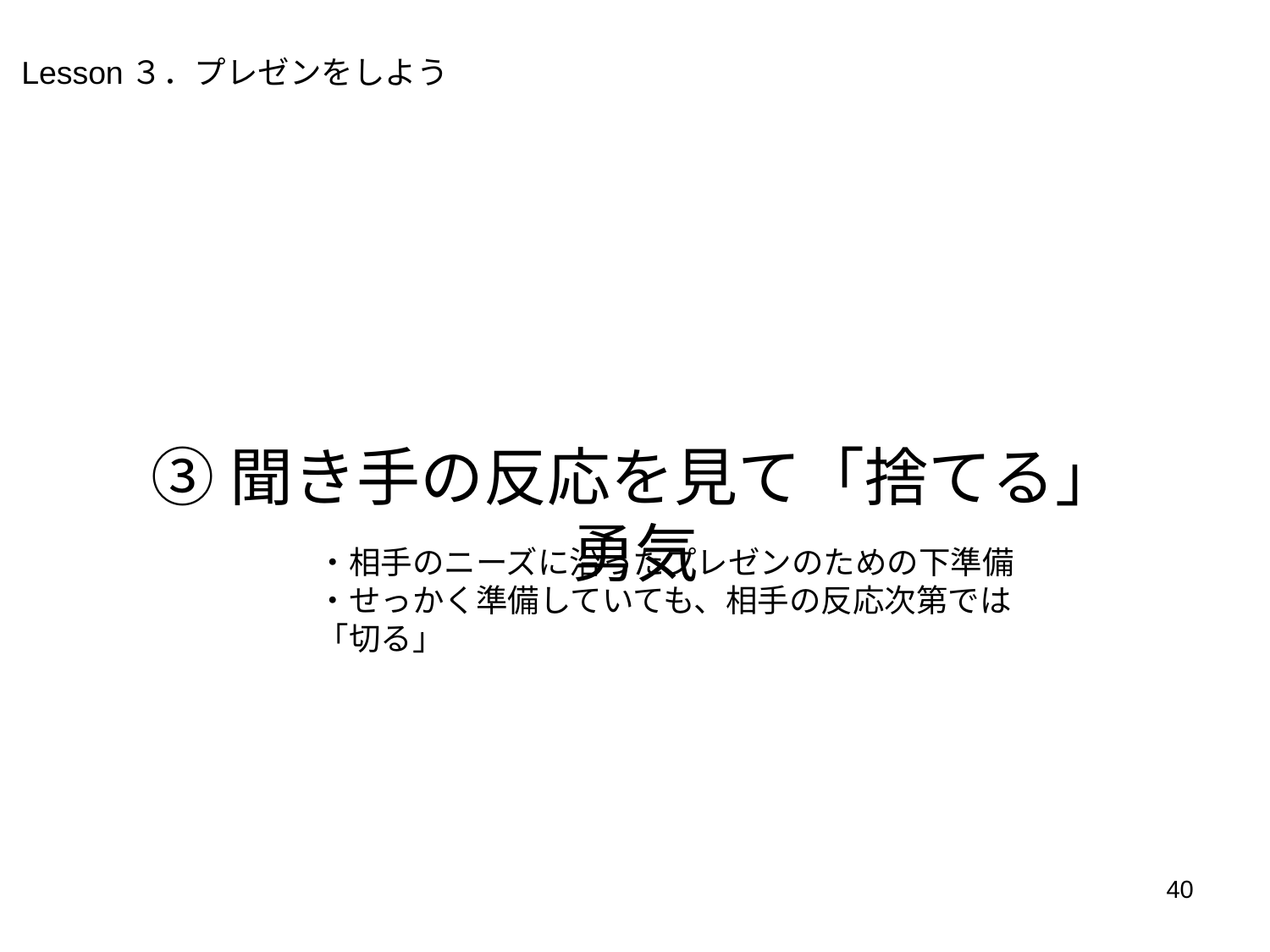

Lesson３．プレゼンをしよう
③聞き手の反応を見て「捨てる」勇気

・相手のニーズに沿ったプレゼンのための下準備
・せっかく準備していても、相手の反応次第では「切る」
40